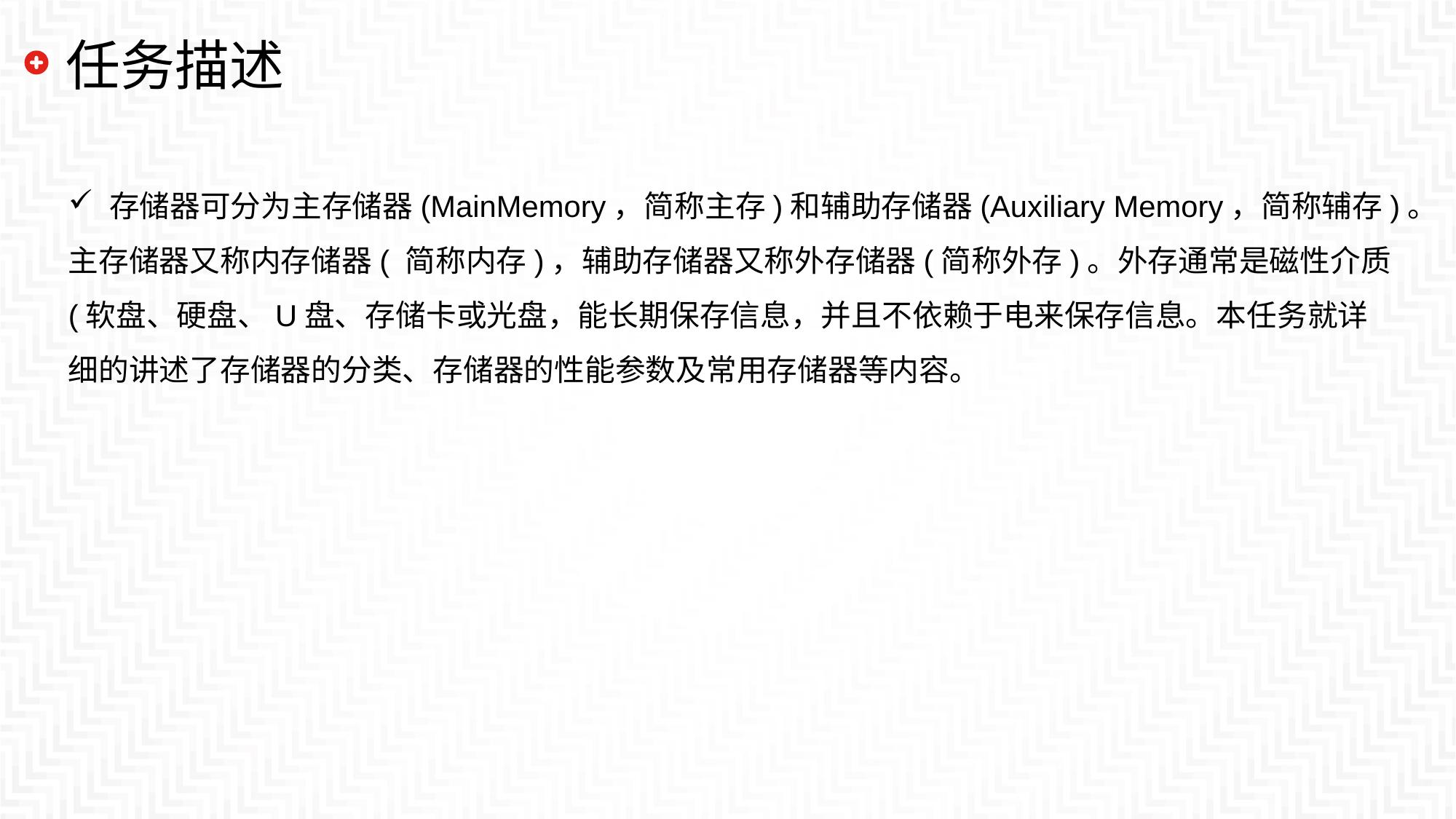

# 任务描述
存储器可分为主存储器(MainMemory，简称主存)和辅助存储器(Auxiliary Memory，简称辅存)。
主存储器又称内存储器( 简称内存)，辅助存储器又称外存储器(简称外存)。外存通常是磁性介质
(软盘、硬盘、U盘、存储卡或光盘，能长期保存信息，并且不依赖于电来保存信息。本任务就详
细的讲述了存储器的分类、存储器的性能参数及常用存储器等内容。